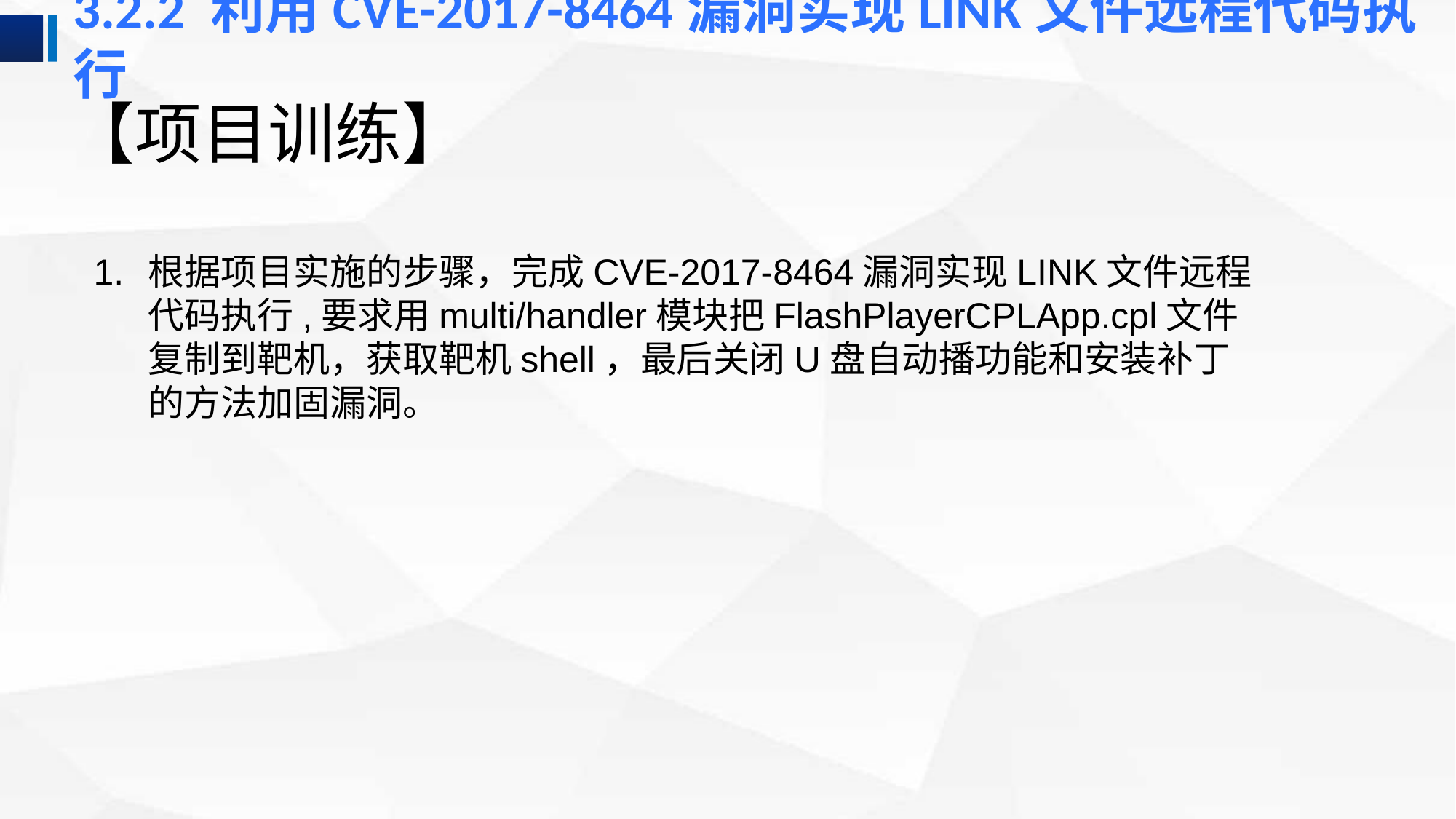

3.2.2 利用CVE-2017-8464漏洞实现LINK文件远程代码执行

# 【项目训练】
根据项目实施的步骤，完成CVE-2017-8464漏洞实现LINK文件远程代码执行,要求用multi/handler模块把FlashPlayerCPLApp.cpl文件复制到靶机，获取靶机shell，最后关闭U盘自动播功能和安装补丁的方法加固漏洞。